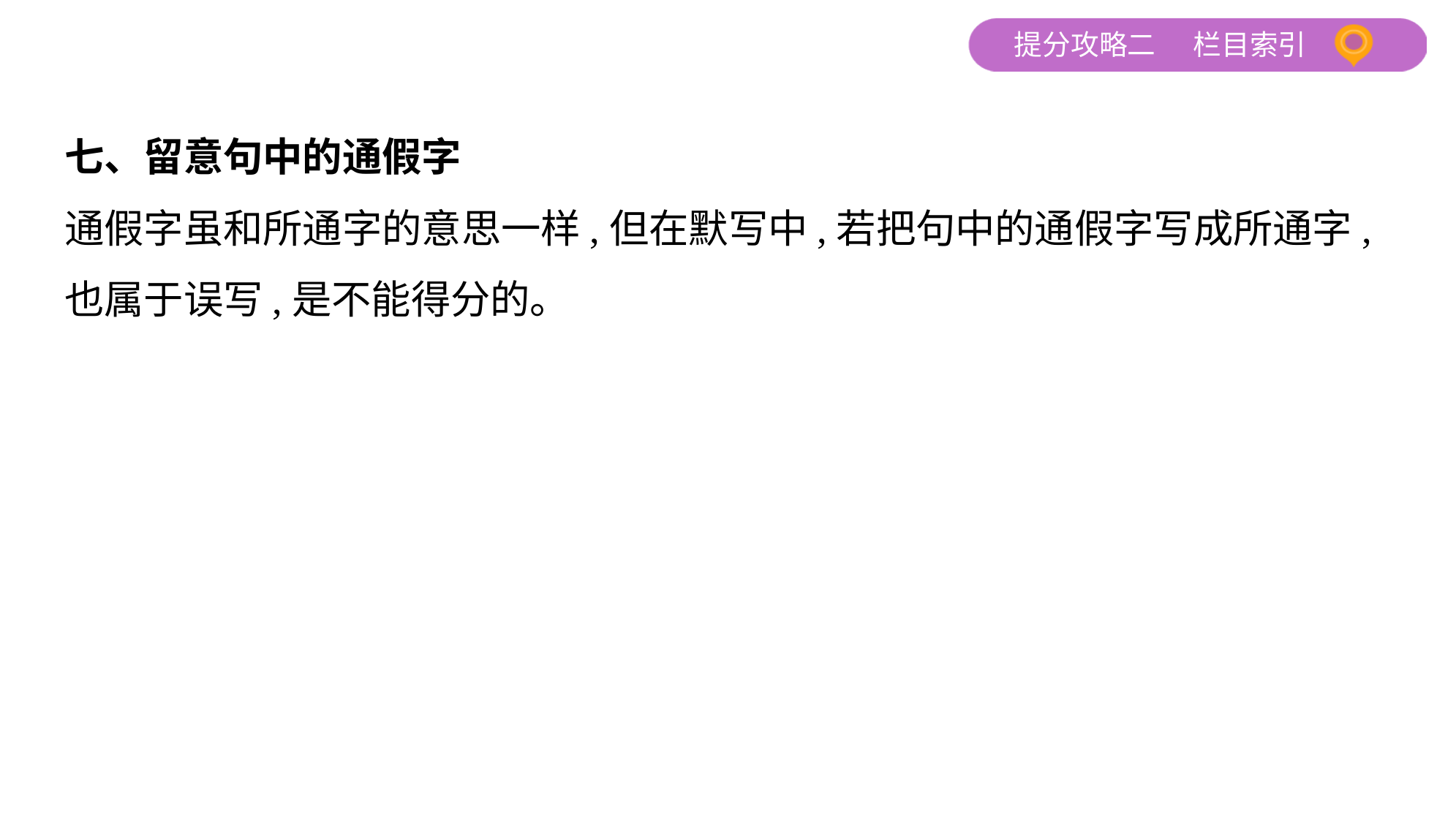

七、留意句中的通假字
通假字虽和所通字的意思一样,但在默写中,若把句中的通假字写成所通字,
也属于误写,是不能得分的。